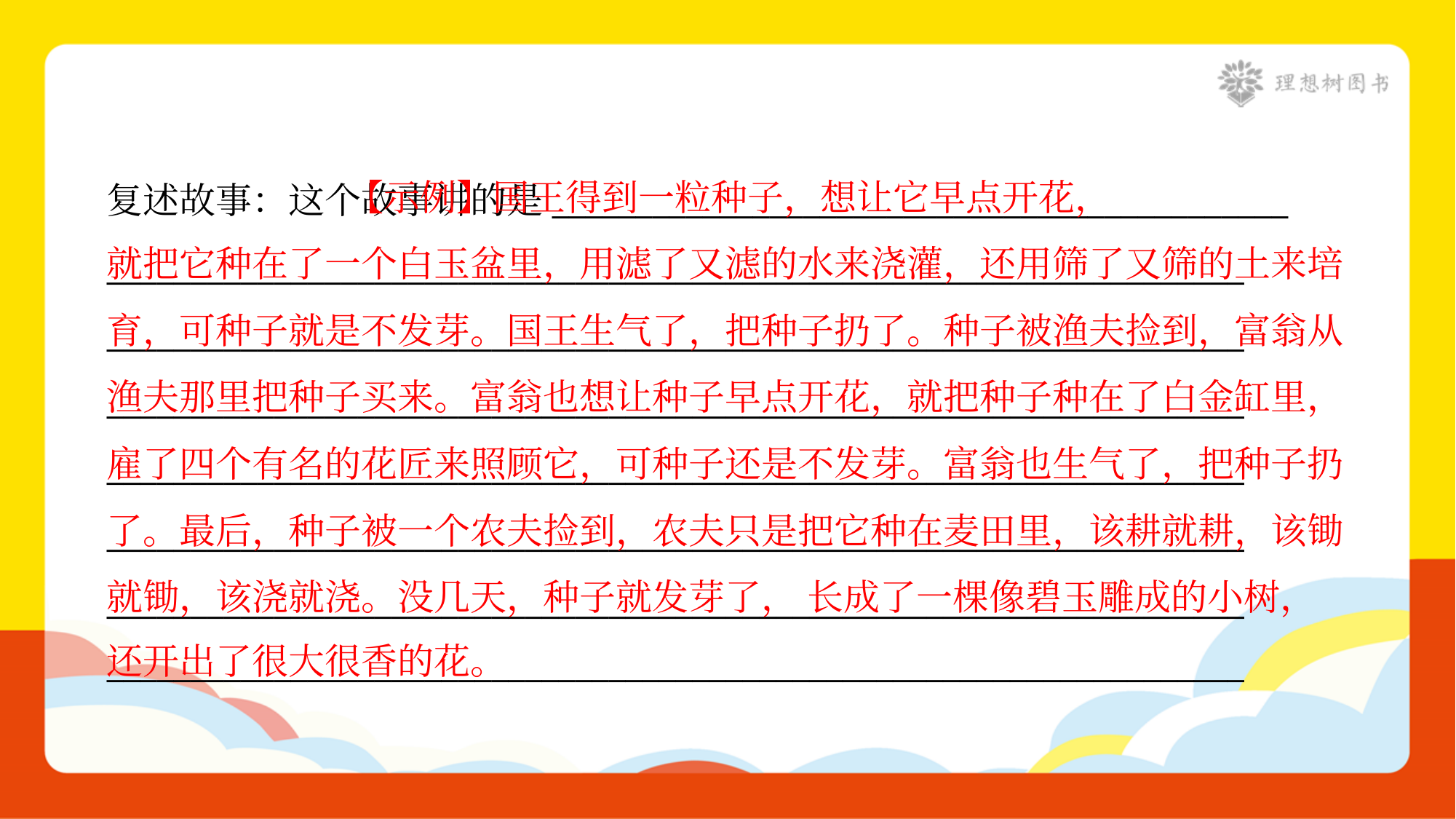

【示例】国王得到一粒种子，想让它早点开花，
就把它种在了一个白玉盆里，用滤了又滤的水来浇灌，还用筛了又筛的土来培
育，可种子就是不发芽。国王生气了，把种子扔了。种子被渔夫捡到，富翁从
渔夫那里把种子买来。富翁也想让种子早点开花，就把种子种在了白金缸里，
雇了四个有名的花匠来照顾它，可种子还是不发芽。富翁也生气了，把种子扔
了。最后，种子被一个农夫捡到，农夫只是把它种在麦田里，该耕就耕，该锄
就锄，该浇就浇。没几天，种子就发芽了， 长成了一棵像碧玉雕成的小树，
还开出了很大很香的花。
复述故事：这个故事讲的是____________________________________________
____________________________________________________________________
____________________________________________________________________
____________________________________________________________________
____________________________________________________________________
____________________________________________________________________
____________________________________________________________________
____________________________________________________________________